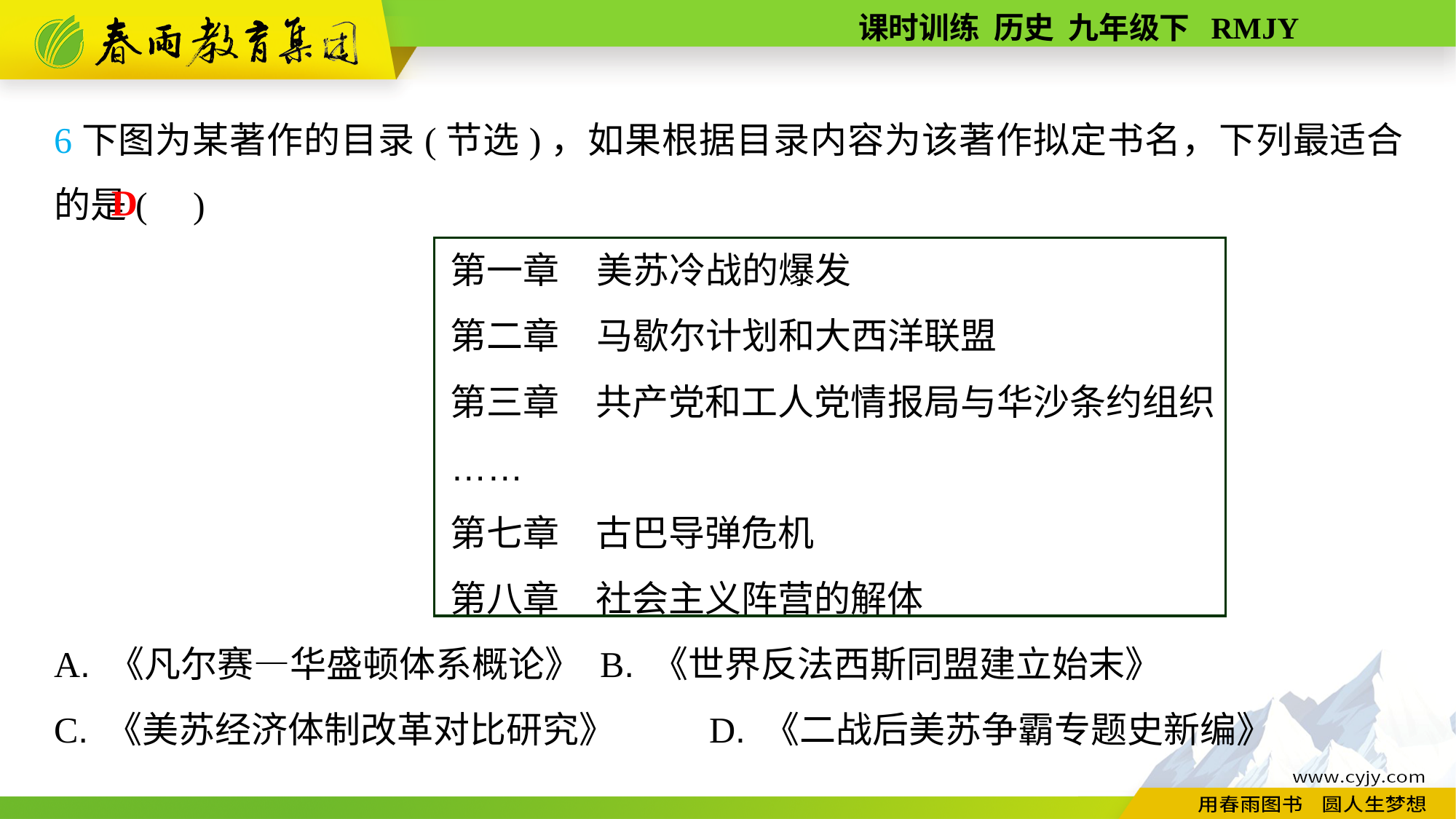

6下图为某著作的目录(节选)，如果根据目录内容为该著作拟定书名，下列最适合的是(     )
第一章　美苏冷战的爆发
第二章　马歇尔计划和大西洋联盟
第三章　共产党和工人党情报局与华沙条约组织
……
第七章　古巴导弹危机
第八章　社会主义阵营的解体
A. 《凡尔赛—华盛顿体系概论》	B. 《世界反法西斯同盟建立始末》
C. 《美苏经济体制改革对比研究》	D. 《二战后美苏争霸专题史新编》
D